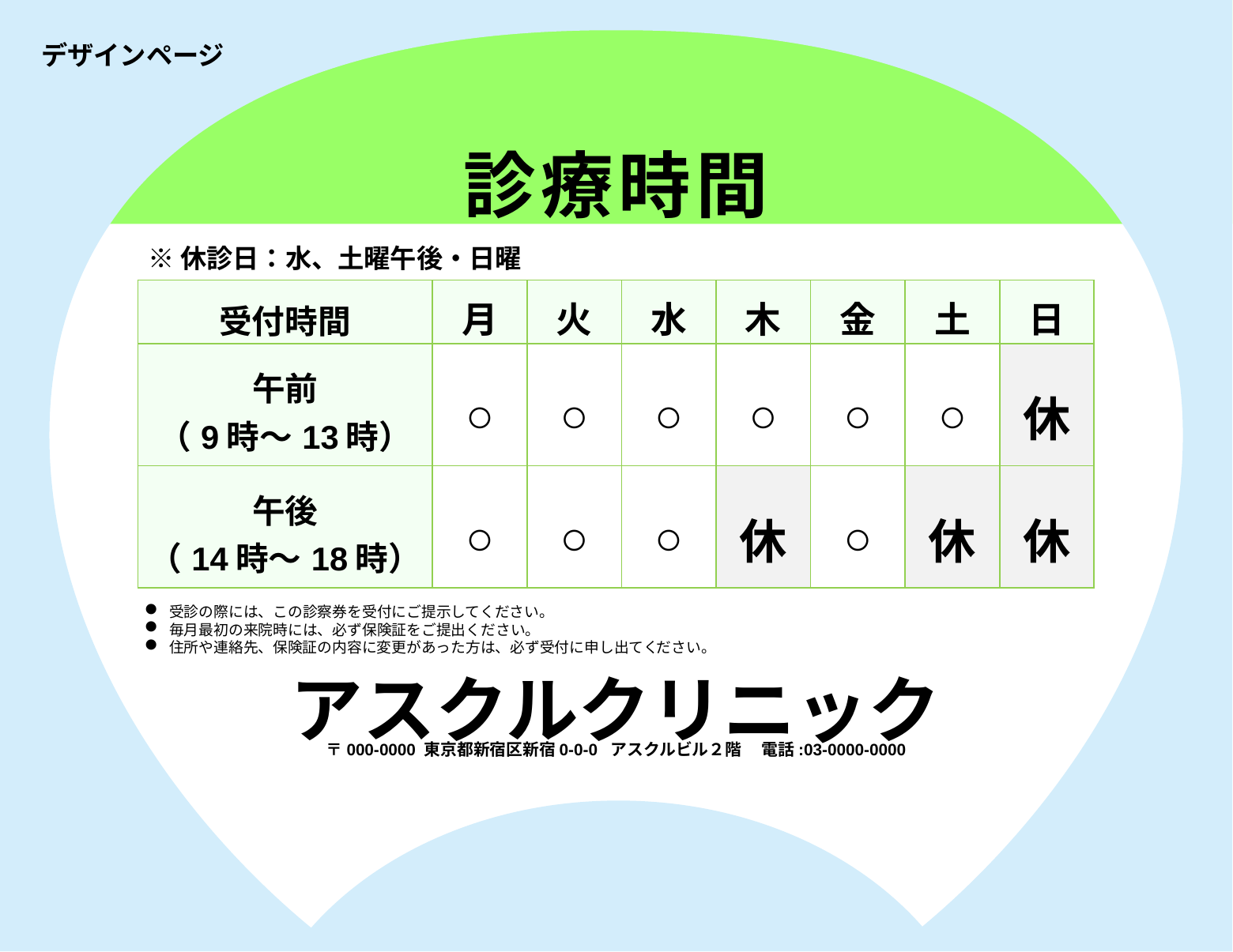

デザインページ
診療時間
※休診日：水、土曜午後・日曜
| 受付時間 | 月 | 火 | 水 | 木 | 金 | 土 | 日 |
| --- | --- | --- | --- | --- | --- | --- | --- |
| 午前 （9時～13時） | ○ | ○ | ○ | ○ | ○ | ○ | 休 |
| 午後 （14時～18時） | ○ | ○ | ○ | 休 | ○ | 休 | 休 |
 受診の際には、この診察券を受付にご提示してください。
 毎月最初の来院時には、必ず保険証をご提出ください。
 住所や連絡先、保険証の内容に変更があった方は、必ず受付に申し出てください。
アスクルクリニック
〒000-0000 東京都新宿区新宿0-0-0  アスクルビル２階 　電話:03-0000-0000